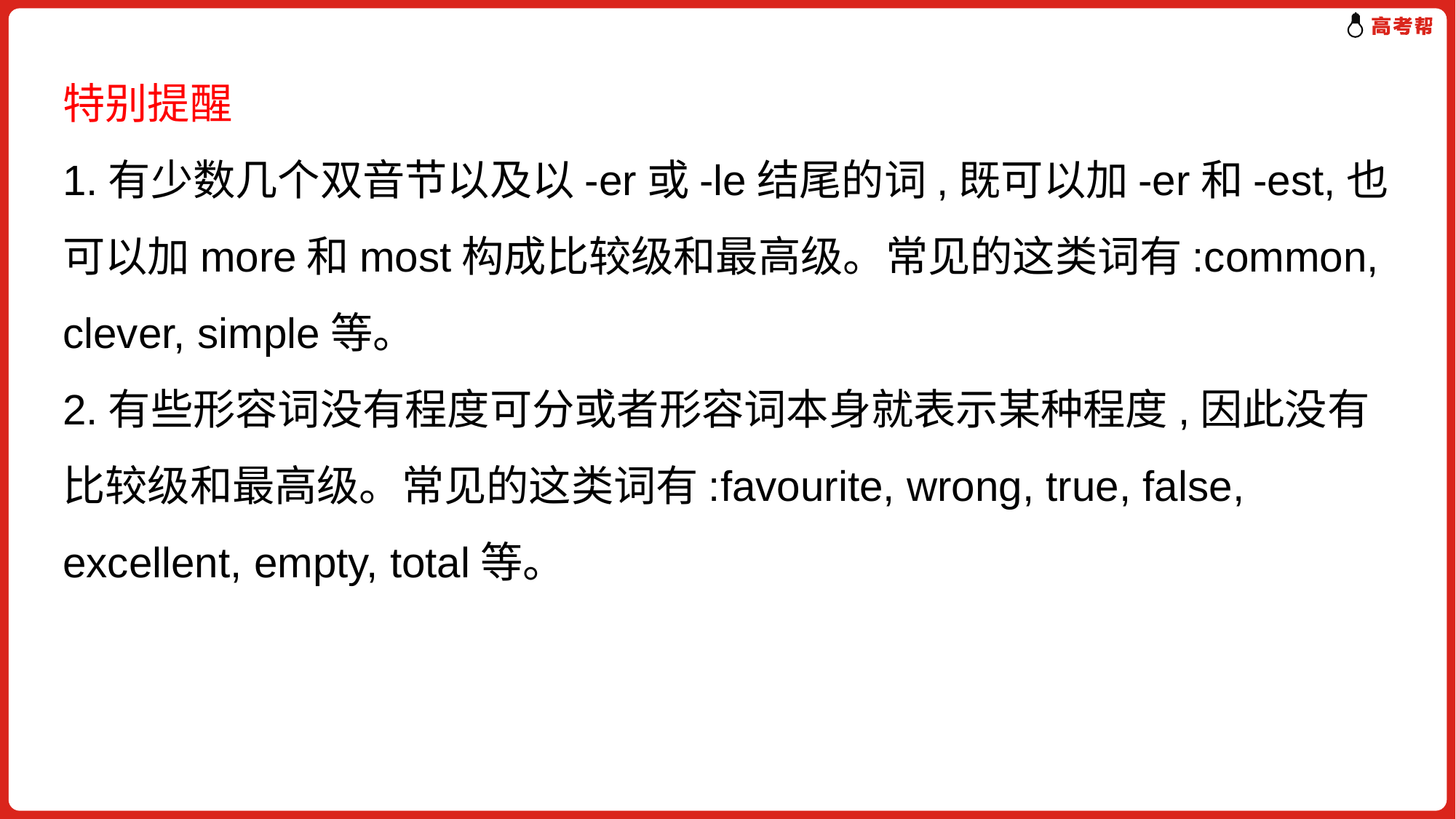

特别提醒
1.有少数几个双音节以及以-er或-le结尾的词,既可以加-er和-est,也可以加more和most构成比较级和最高级。常见的这类词有:common, clever, simple等。
2.有些形容词没有程度可分或者形容词本身就表示某种程度,因此没有比较级和最高级。常见的这类词有:favourite, wrong, true, false, excellent, empty, total等。